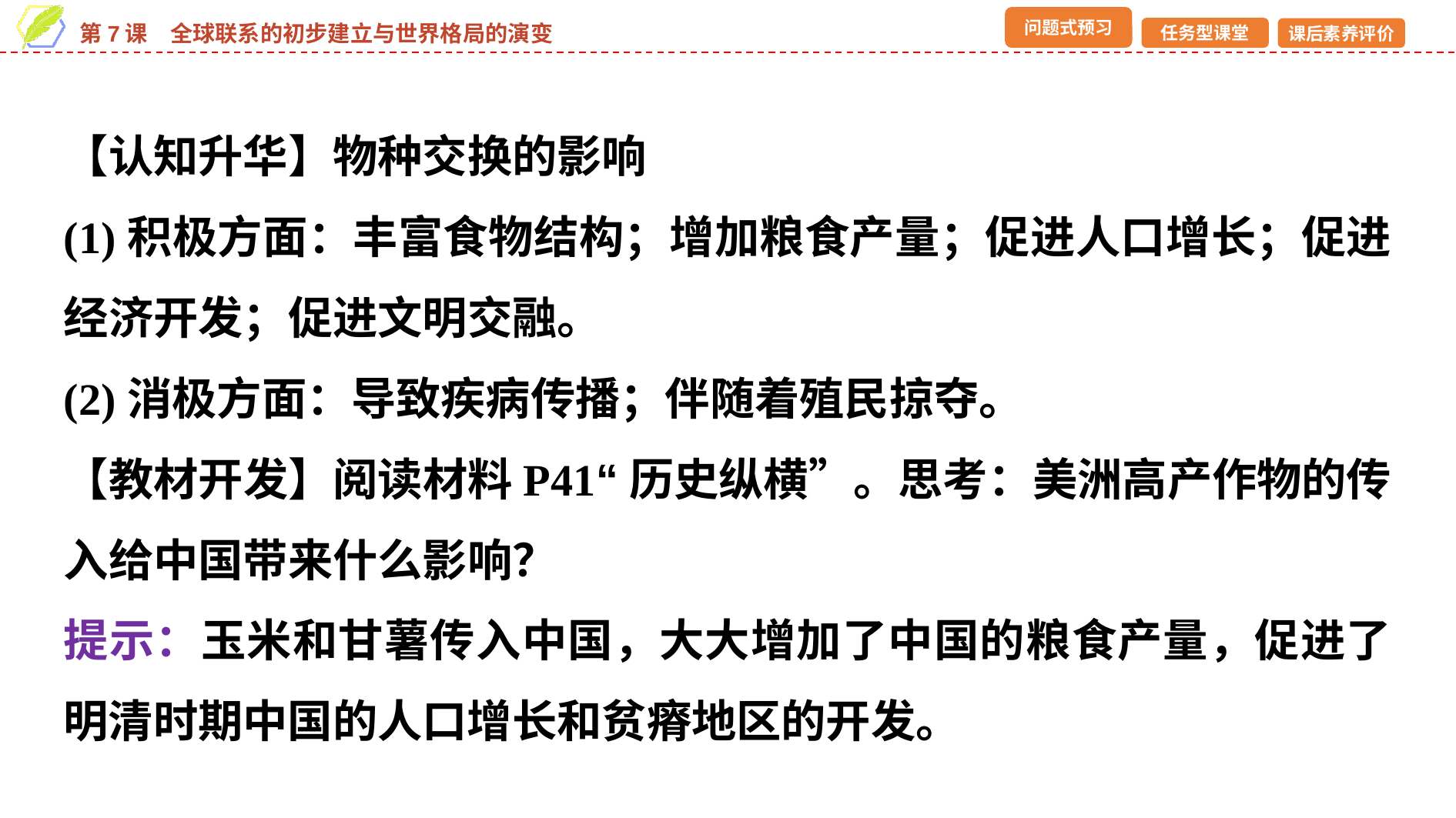

【认知升华】物种交换的影响
(1)积极方面：丰富食物结构；增加粮食产量；促进人口增长；促进经济开发；促进文明交融。
(2)消极方面：导致疾病传播；伴随着殖民掠夺。
【教材开发】阅读材料P41“历史纵横”。思考：美洲高产作物的传入给中国带来什么影响？
提示：玉米和甘薯传入中国，大大增加了中国的粮食产量，促进了明清时期中国的人口增长和贫瘠地区的开发。